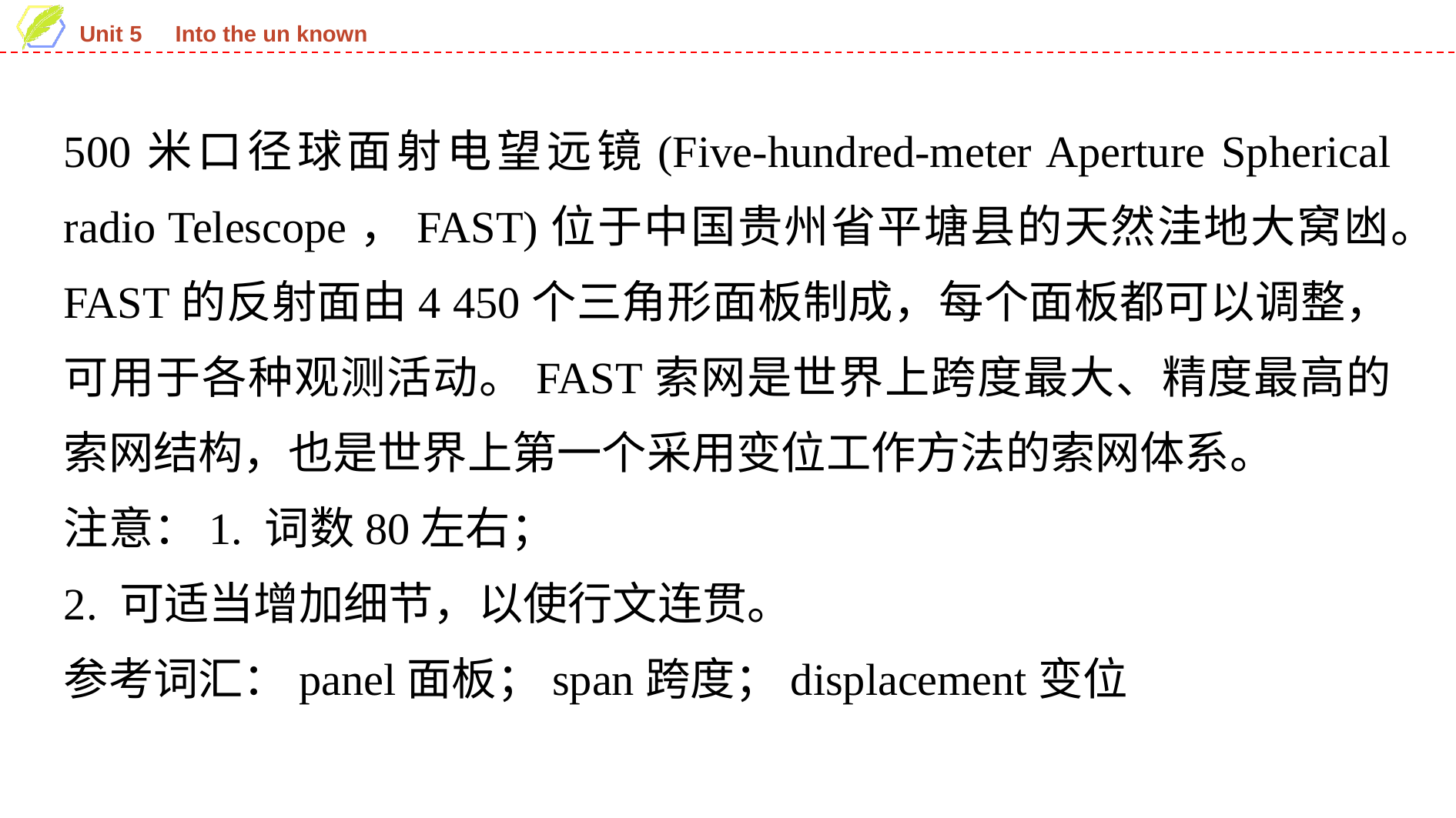

500米口径球面射电望远镜(Five-hundred-meter Aperture Spherical radio Telescope，FAST)位于中国贵州省平塘县的天然洼地大窝凼。FAST的反射面由4 450个三角形面板制成，每个面板都可以调整，可用于各种观测活动。FAST索网是世界上跨度最大、精度最高的索网结构，也是世界上第一个采用变位工作方法的索网体系。
注意：1. 词数80左右；
2. 可适当增加细节，以使行文连贯。
参考词汇：panel面板；span跨度；displacement变位